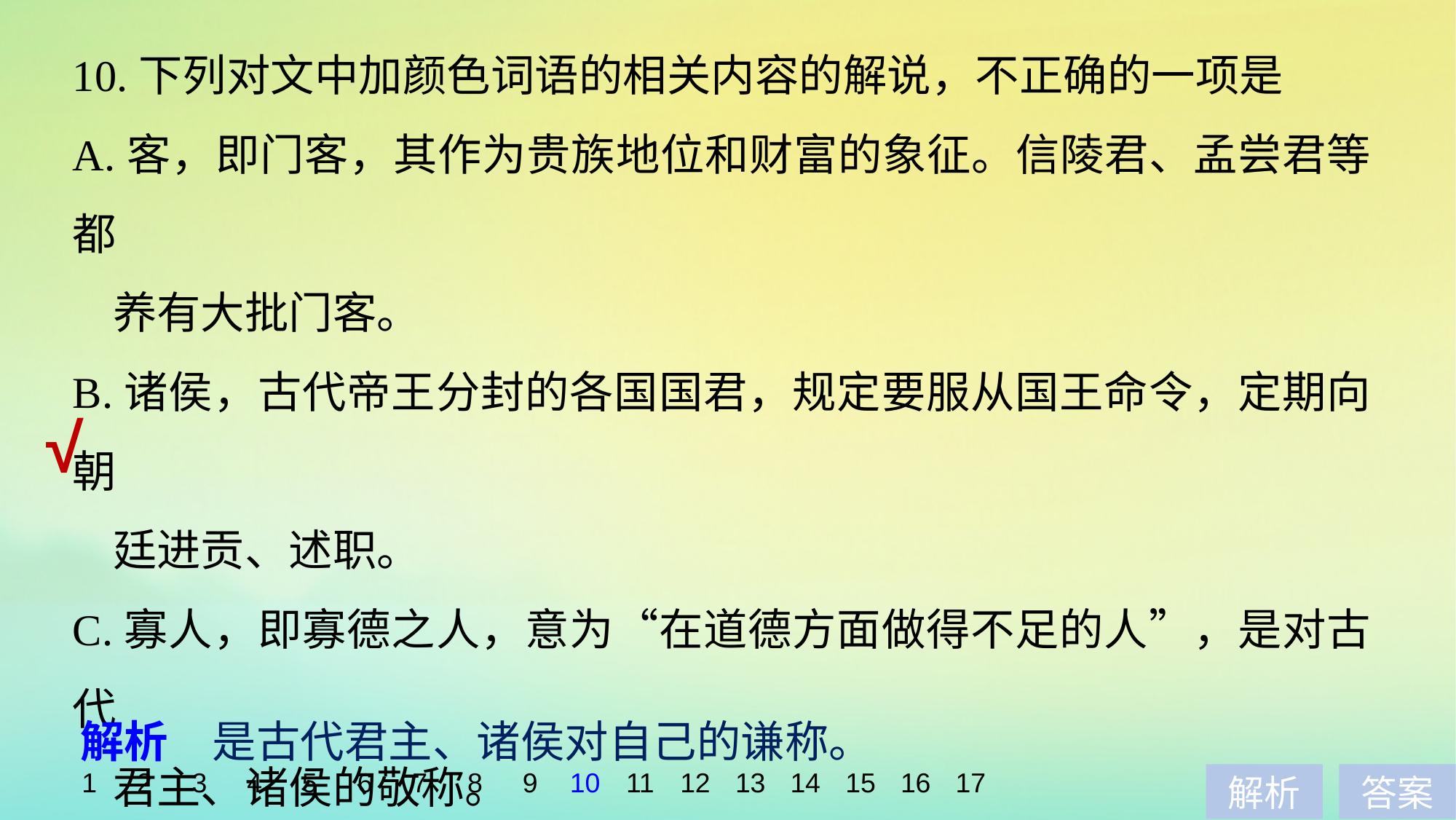

10.下列对文中加颜色词语的相关内容的解说，不正确的一项是
A.客，即门客，其作为贵族地位和财富的象征。信陵君、孟尝君等都
   养有大批门客。
B.诸侯，古代帝王分封的各国国君，规定要服从国王命令，定期向朝
   廷进贡、述职。
C.寡人，即寡德之人，意为“在道德方面做得不足的人”，是对古代
   君主、诸侯的敬称。
D.四夷，古代统治者对四方少数民族的蔑称，即东夷、西戎、南蛮、
   北狄。
√
解析　是古代君主、诸侯对自己的谦称。
1
2
3
4
5
6
7
8
9
10
11
12
13
14
15
16
17
解析
答案